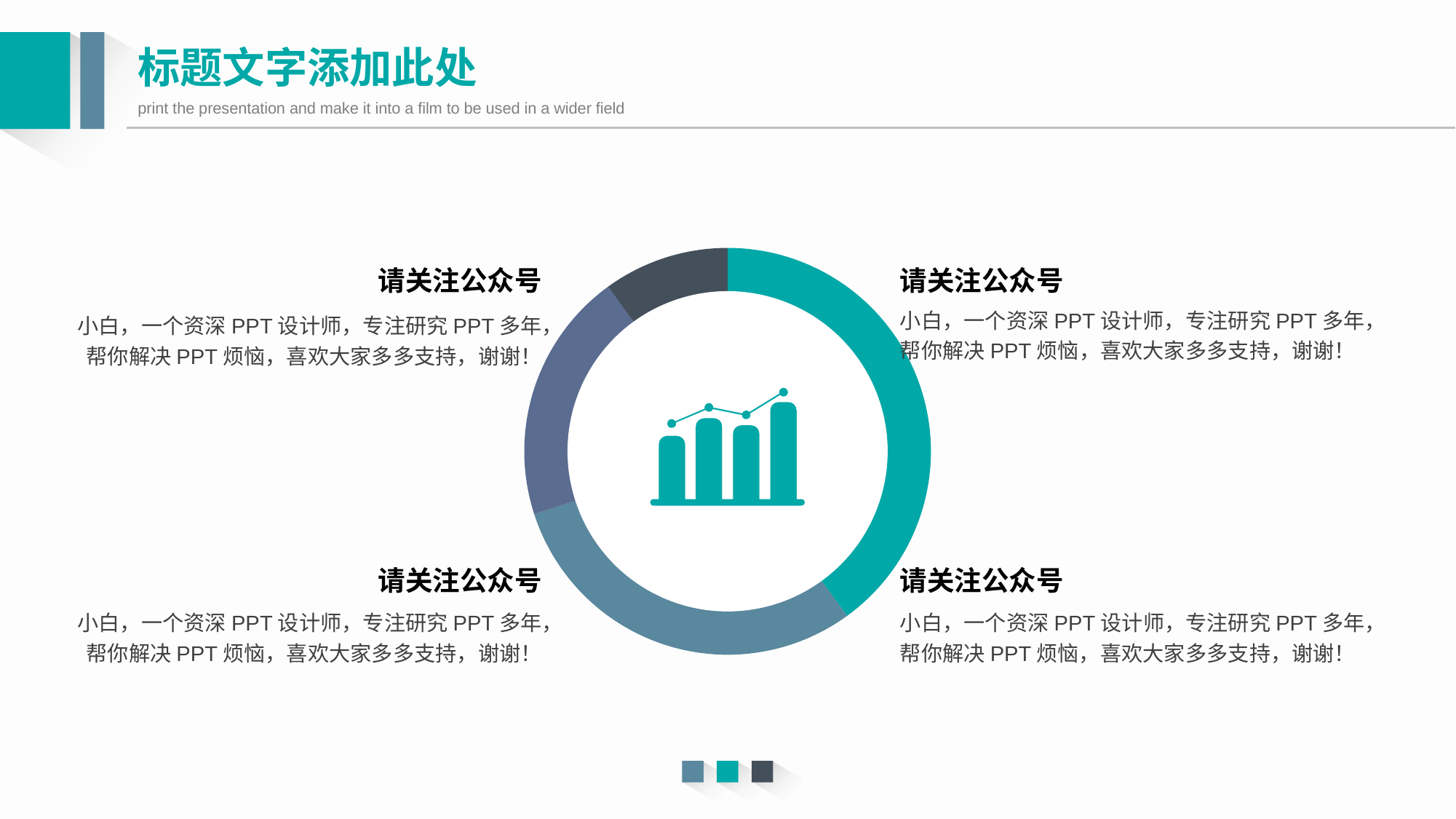

标题文字添加此处
print the presentation and make it into a film to be used in a wider field

### Chart

| Category | 销售额 |
|---|---|
| 第一季度 | 40.0 |
| 第二季度 | 30.0 |
| 第三季度 | 20.0 |
| 第四季度 | 10.0 |
请关注公众号
小白，一个资深PPT设计师，专注研究PPT多年，帮你解决PPT烦恼，喜欢大家多多支持，谢谢！
请关注公众号
小白，一个资深PPT设计师，专注研究PPT多年，帮你解决PPT烦恼，喜欢大家多多支持，谢谢！

请关注公众号
小白，一个资深PPT设计师，专注研究PPT多年，帮你解决PPT烦恼，喜欢大家多多支持，谢谢！
请关注公众号
小白，一个资深PPT设计师，专注研究PPT多年，帮你解决PPT烦恼，喜欢大家多多支持，谢谢！